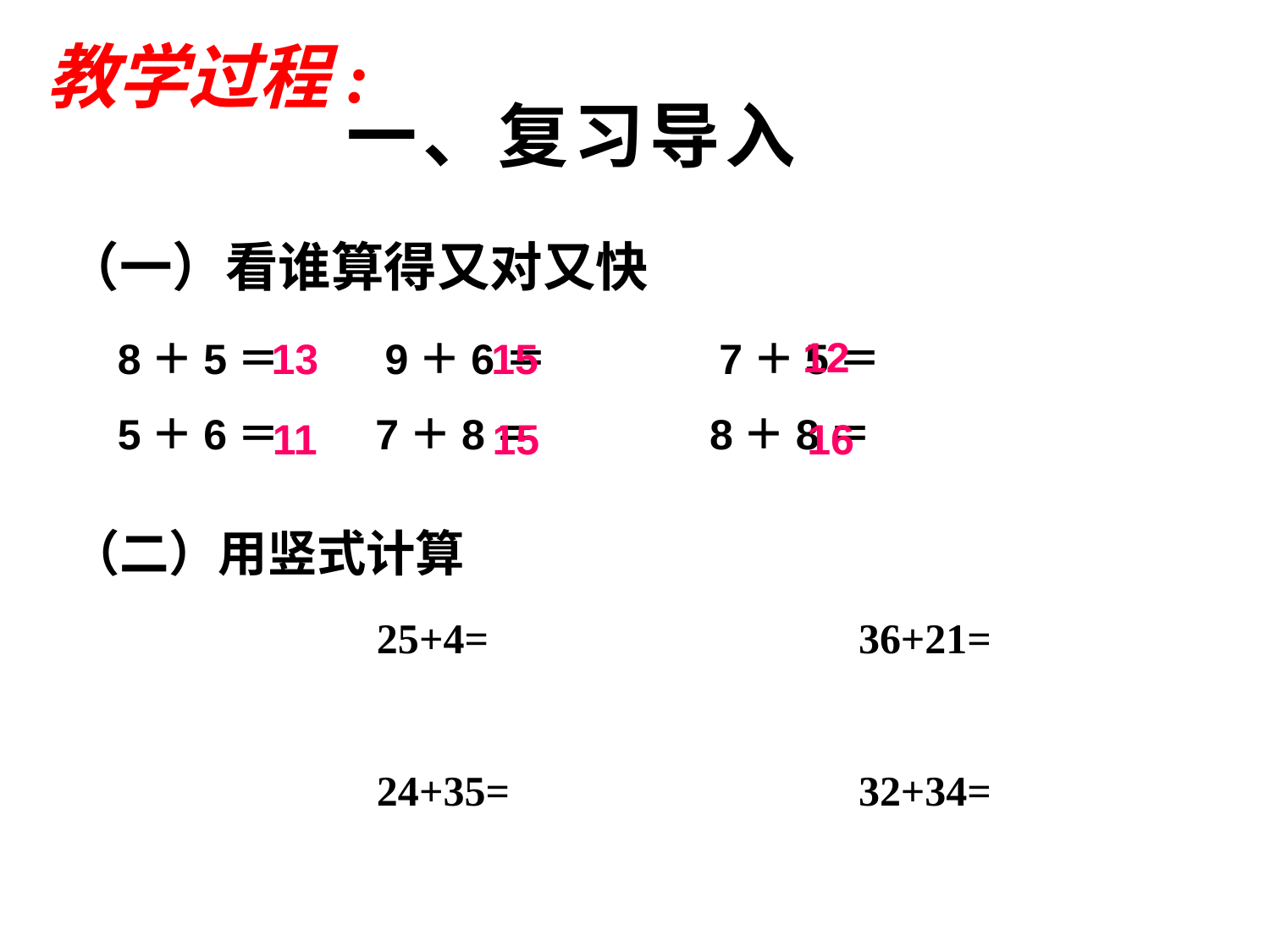

教学过程:
一、复习导入
（一）看谁算得又对又快
12
8＋5＝          9＋6＝                 7＋5＝

5＋6＝         7＋8＝                 8＋8＝
13
15
11
 15
16

 （二）用竖式计算

     25+4=                                   36+21=

     24+35=                                 32+34=